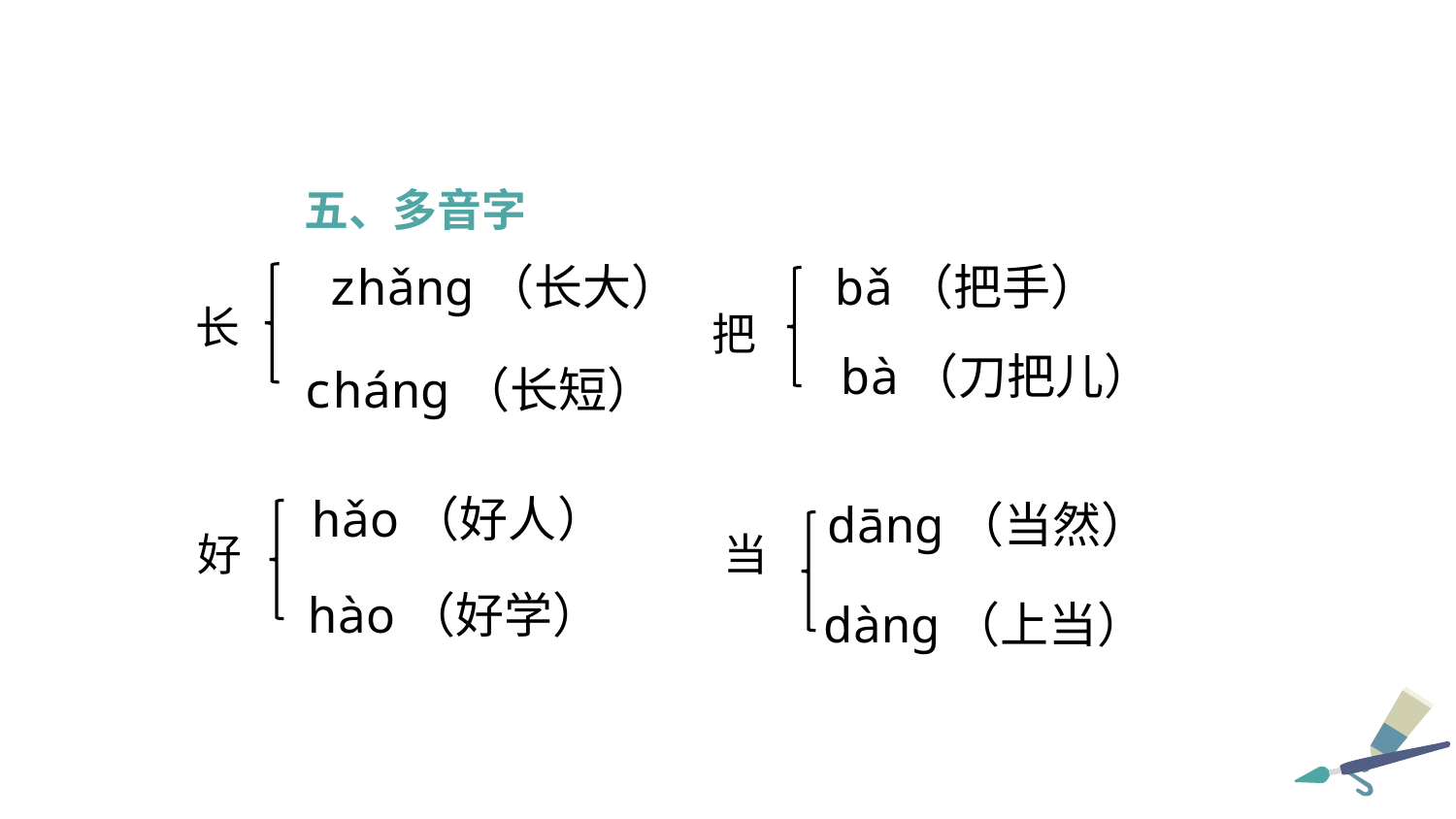

五、多音字

bǎ（把手）

zhǎng（长大）

长
把
bà（刀把儿）

cháng（长短）

hǎo（好人）

dāng（当然）

当
好
hào（好学）

dàng（上当）